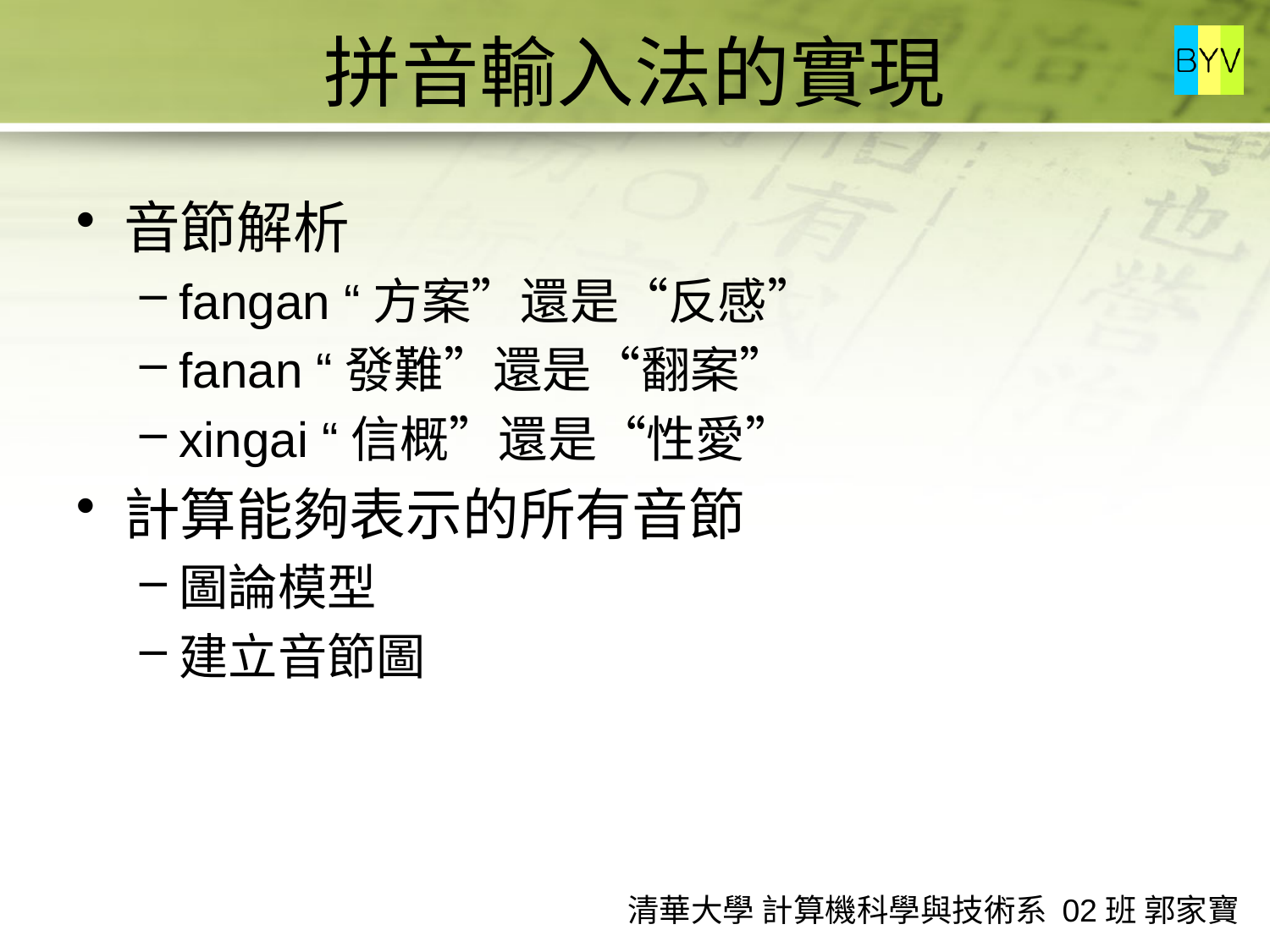

# 拼音輸入法的實現
音節解析
fangan “方案”還是“反感”
fanan “發難”還是“翻案”
xingai “信概”還是“性愛”
計算能夠表示的所有音節
圖論模型
建立音節圖